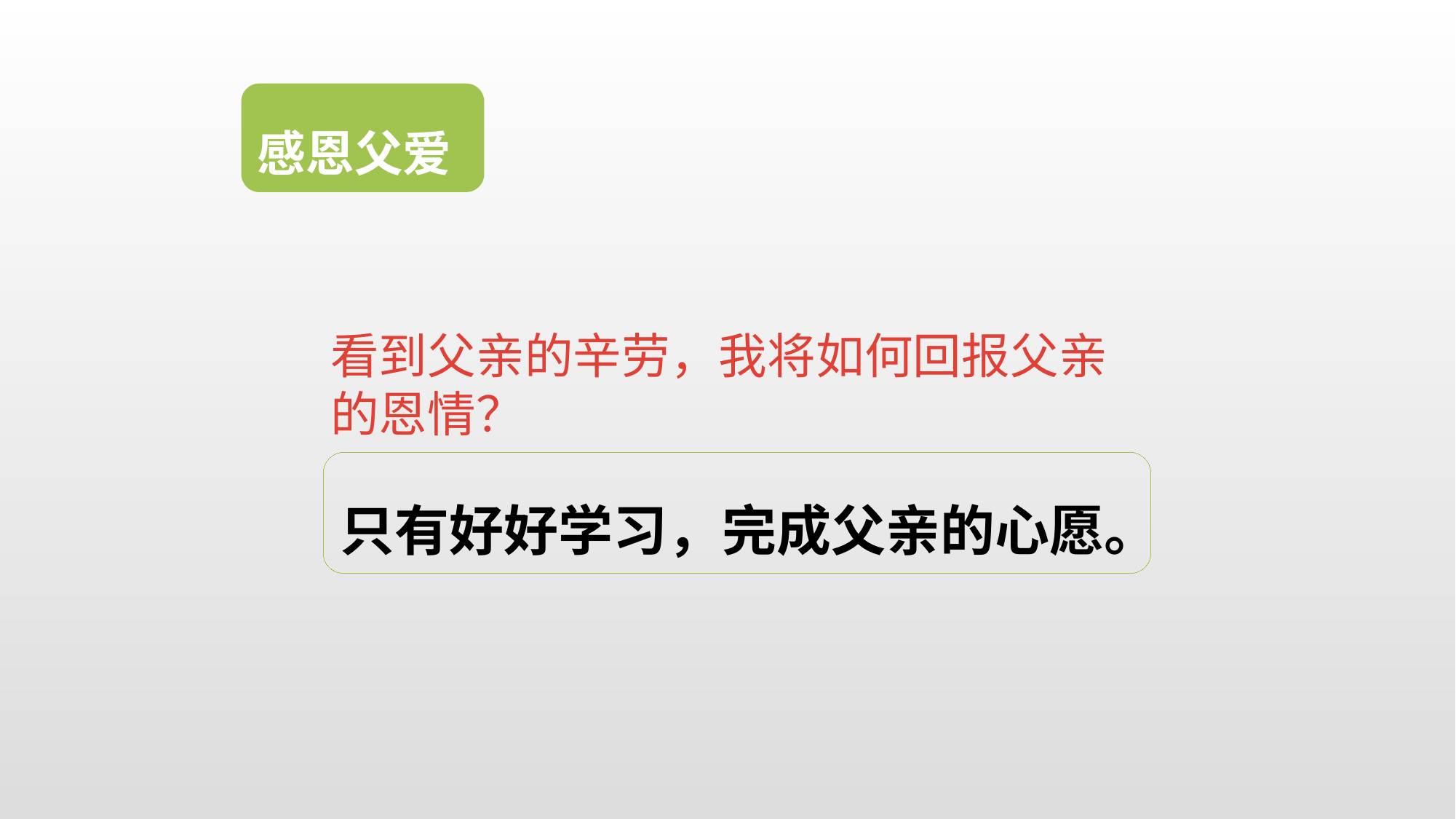

感恩父爱
看到父亲的辛劳，我将如何回报父亲的恩情？

只有好好学习，完成父亲的心愿。